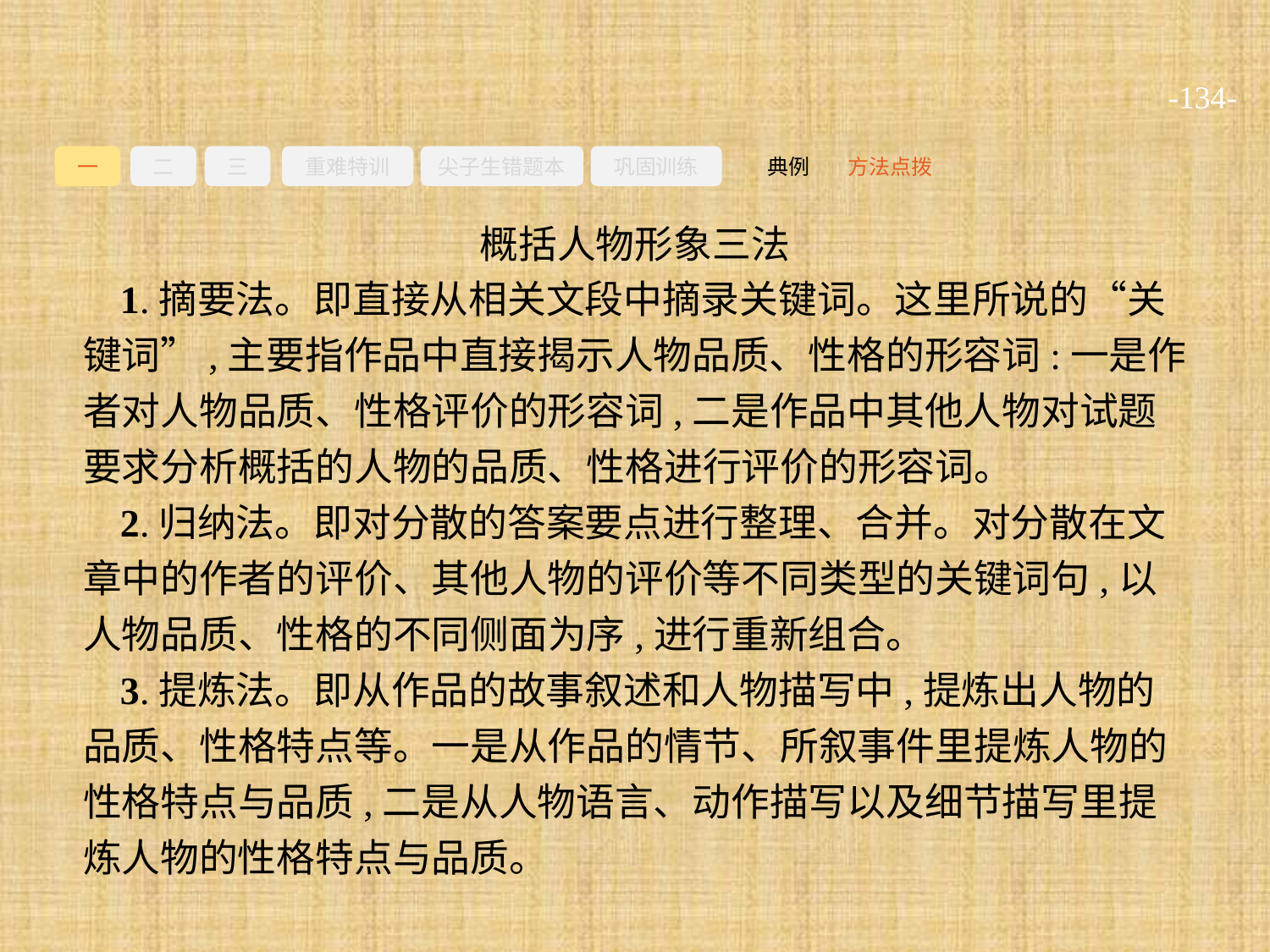

-134-
一
二
三
重难特训
尖子生错题本
巩固训练
方法点拨
典例
概括人物形象三法
1.摘要法。即直接从相关文段中摘录关键词。这里所说的“关键词”,主要指作品中直接揭示人物品质、性格的形容词:一是作者对人物品质、性格评价的形容词,二是作品中其他人物对试题要求分析概括的人物的品质、性格进行评价的形容词。
2.归纳法。即对分散的答案要点进行整理、合并。对分散在文章中的作者的评价、其他人物的评价等不同类型的关键词句,以人物品质、性格的不同侧面为序,进行重新组合。
3.提炼法。即从作品的故事叙述和人物描写中,提炼出人物的品质、性格特点等。一是从作品的情节、所叙事件里提炼人物的性格特点与品质,二是从人物语言、动作描写以及细节描写里提炼人物的性格特点与品质。